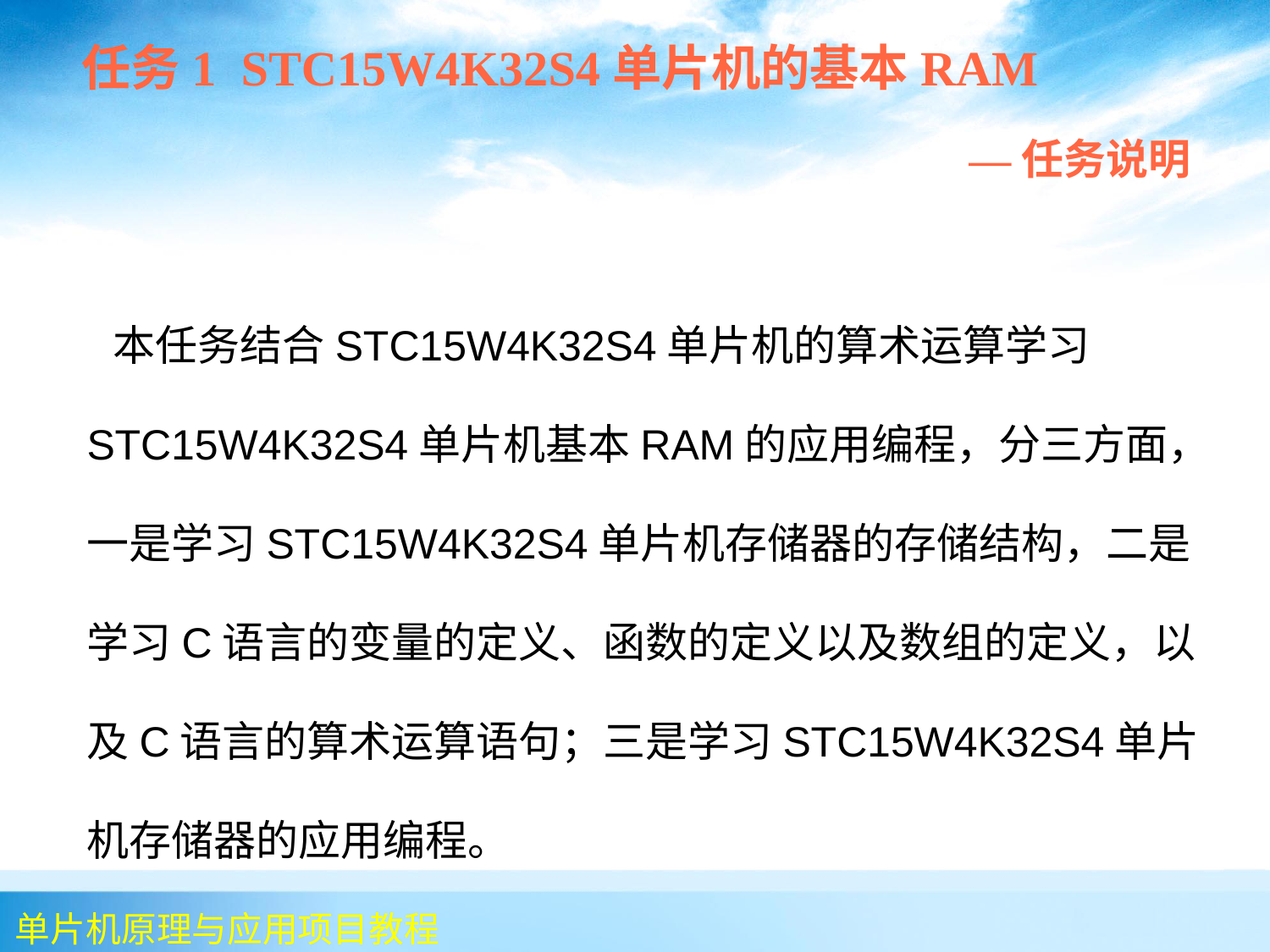

任务1  STC15W4K32S4单片机的基本RAM
                                                                            —任务说明
      本任务结合STC15W4K32S4单片机的算术运算学习STC15W4K32S4单片机基本RAM的应用编程，分三方面，一是学习STC15W4K32S4单片机存储器的存储结构，二是学习C语言的变量的定义、函数的定义以及数组的定义，以及C语言的算术运算语句；三是学习STC15W4K32S4单片机存储器的应用编程。